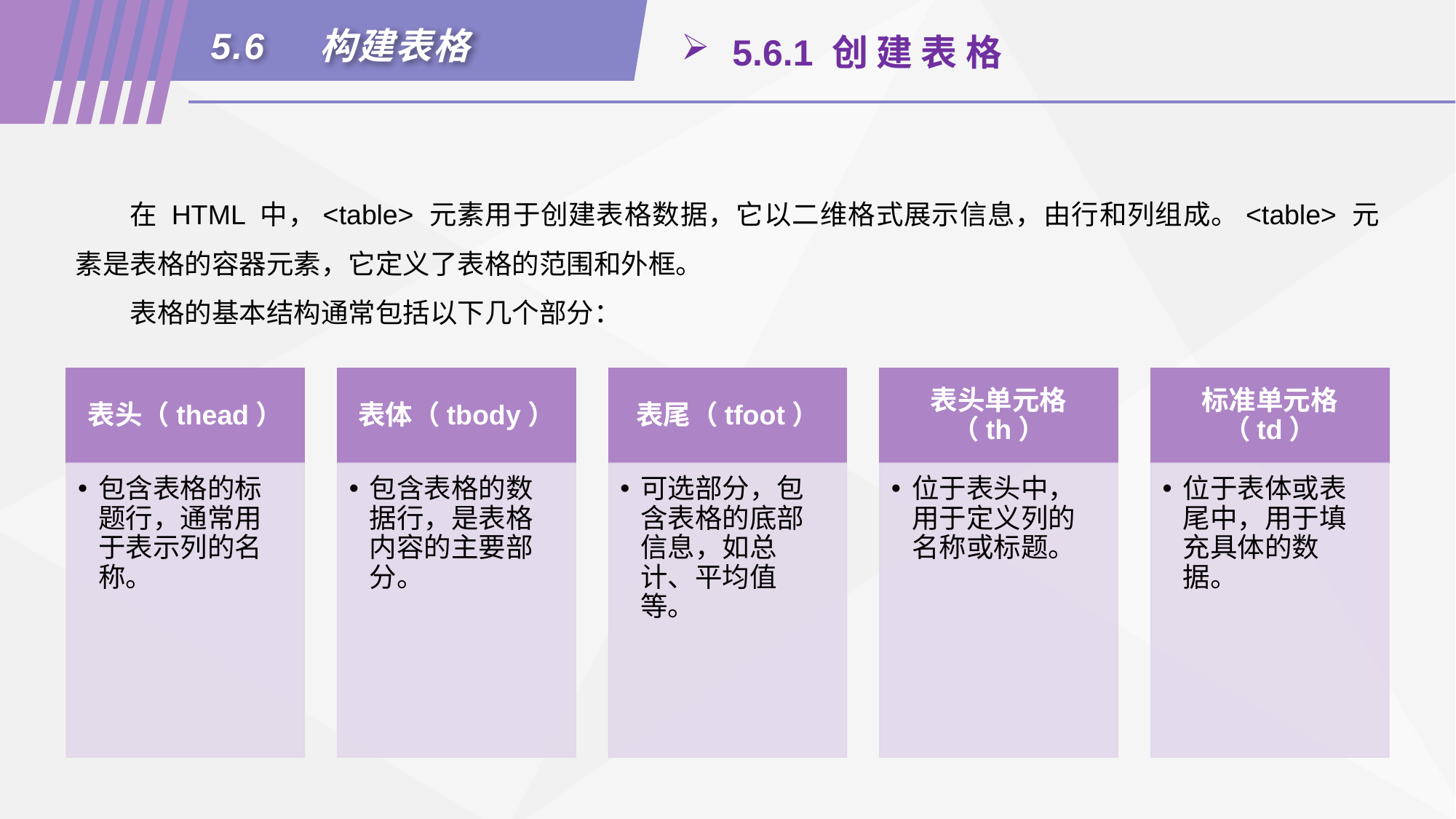

5.6	构建表格
 5.6.1 创 建 表 格
在 HTML 中，<table> 元素用于创建表格数据，它以二维格式展示信息，由行和列组成。<table> 元素是表格的容器元素，它定义了表格的范围和外框。
表格的基本结构通常包括以下几个部分：
表头（thead）
包含表格的标题行，通常用于表示列的名称。
表体（tbody）
包含表格的数据行，是表格内容的主要部分。
表尾（tfoot）
可选部分，包含表格的底部信息，如总计、平均值等。
表头单元格（th）
位于表头中，用于定义列的名称或标题。
标准单元格（td）
位于表体或表尾中，用于填充具体的数据。